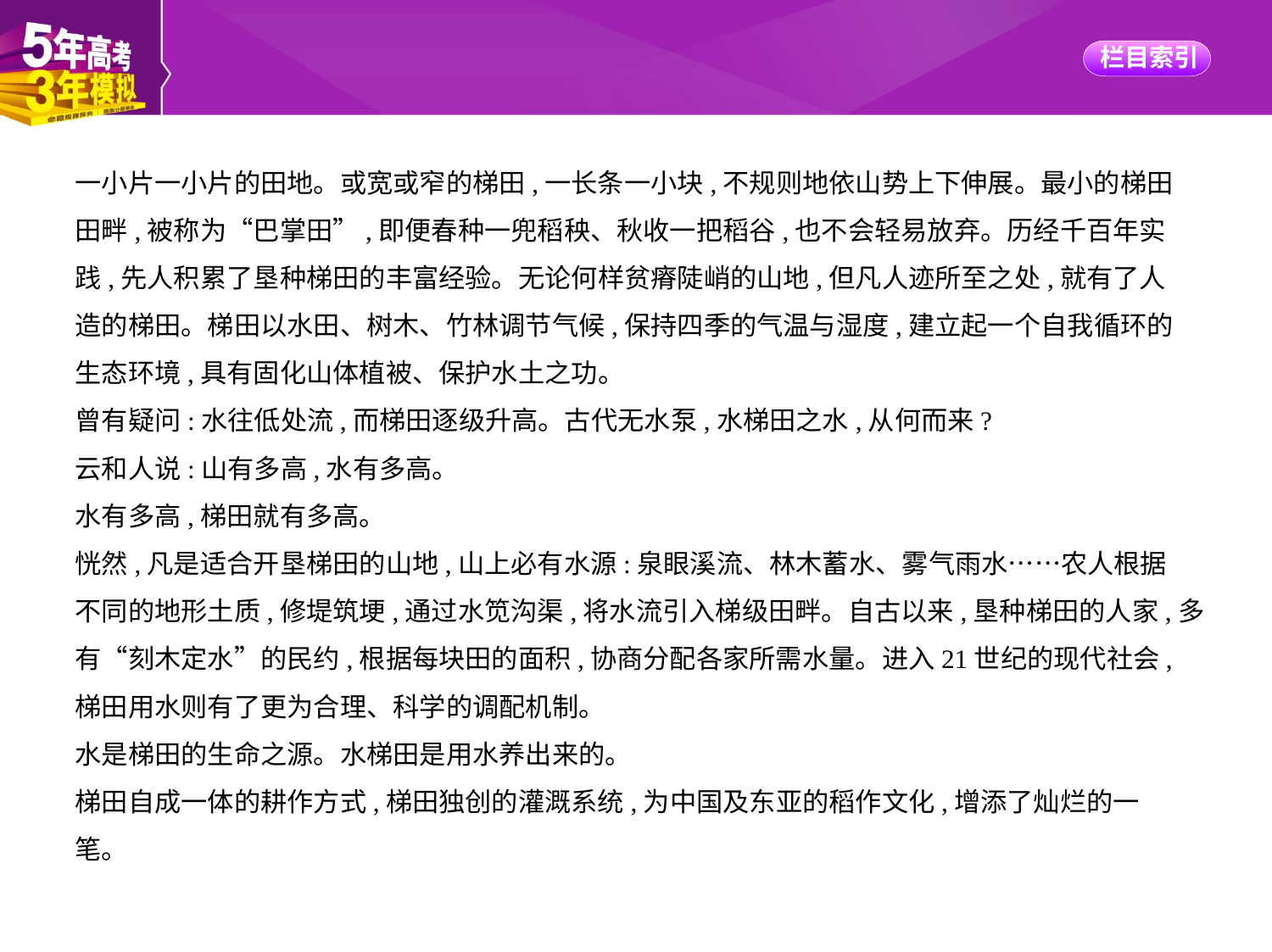

一小片一小片的田地。或宽或窄的梯田,一长条一小块,不规则地依山势上下伸展。最小的梯田
田畔,被称为“巴掌田”,即便春种一兜稻秧、秋收一把稻谷,也不会轻易放弃。历经千百年实
践,先人积累了垦种梯田的丰富经验。无论何样贫瘠陡峭的山地,但凡人迹所至之处,就有了人
造的梯田。梯田以水田、树木、竹林调节气候,保持四季的气温与湿度,建立起一个自我循环的
生态环境,具有固化山体植被、保护水土之功。
曾有疑问:水往低处流,而梯田逐级升高。古代无水泵,水梯田之水,从何而来?
云和人说:山有多高,水有多高。
水有多高,梯田就有多高。
恍然,凡是适合开垦梯田的山地,山上必有水源:泉眼溪流、林木蓄水、雾气雨水……农人根据
不同的地形土质,修堤筑埂,通过水笕沟渠,将水流引入梯级田畔。自古以来,垦种梯田的人家,多
有“刻木定水”的民约,根据每块田的面积,协商分配各家所需水量。进入21世纪的现代社会,
梯田用水则有了更为合理、科学的调配机制。
水是梯田的生命之源。水梯田是用水养出来的。
梯田自成一体的耕作方式,梯田独创的灌溉系统,为中国及东亚的稻作文化,增添了灿烂的一
笔。